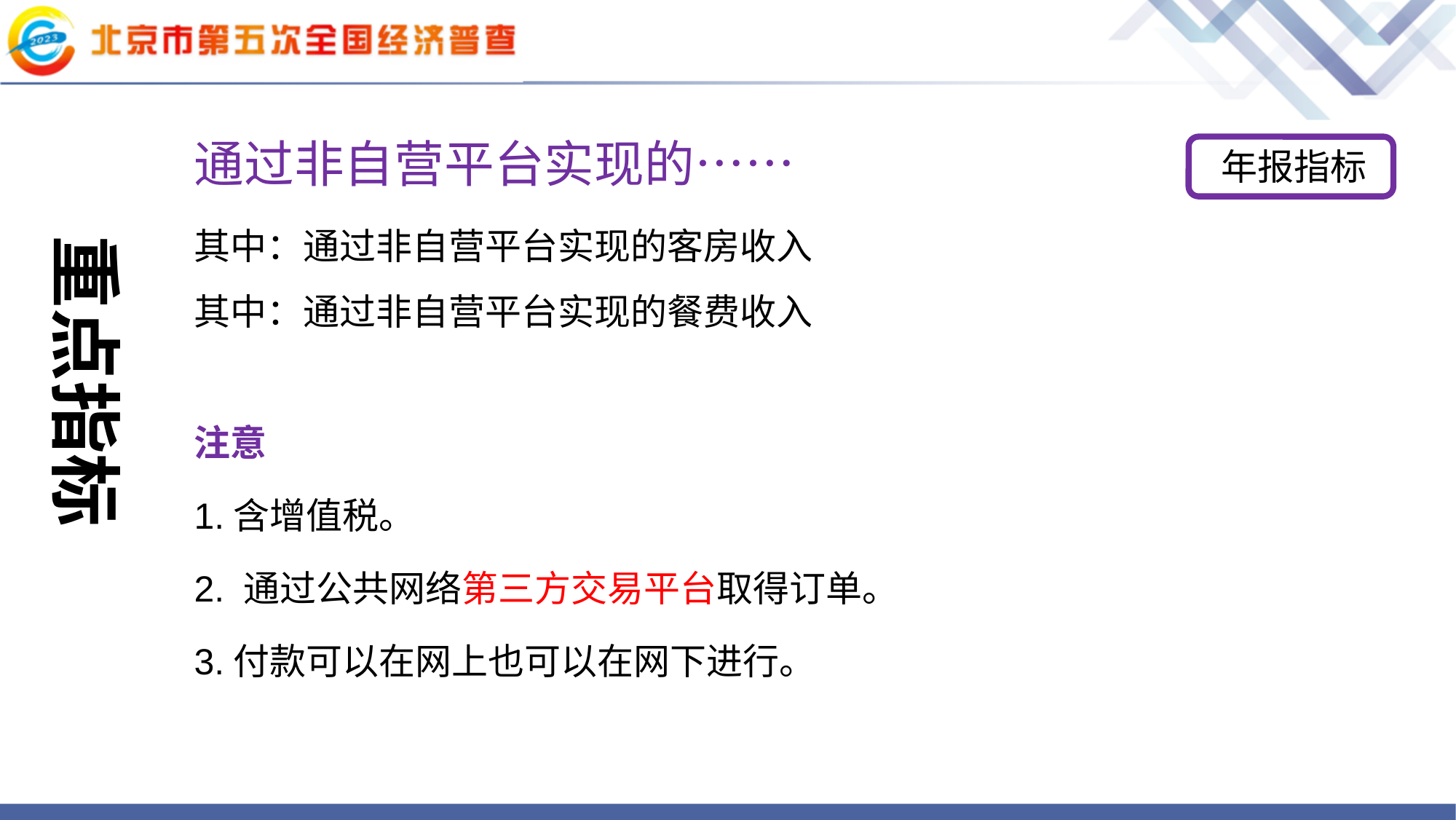

通过非自营平台实现的……
年报指标

其中：通过非自营平台实现的客房收入
其中：通过非自营平台实现的餐费收入

注意
1.含增值税。
2. 通过公共网络第三方交易平台取得订单。
3.付款可以在网上也可以在网下进行。
重点指标